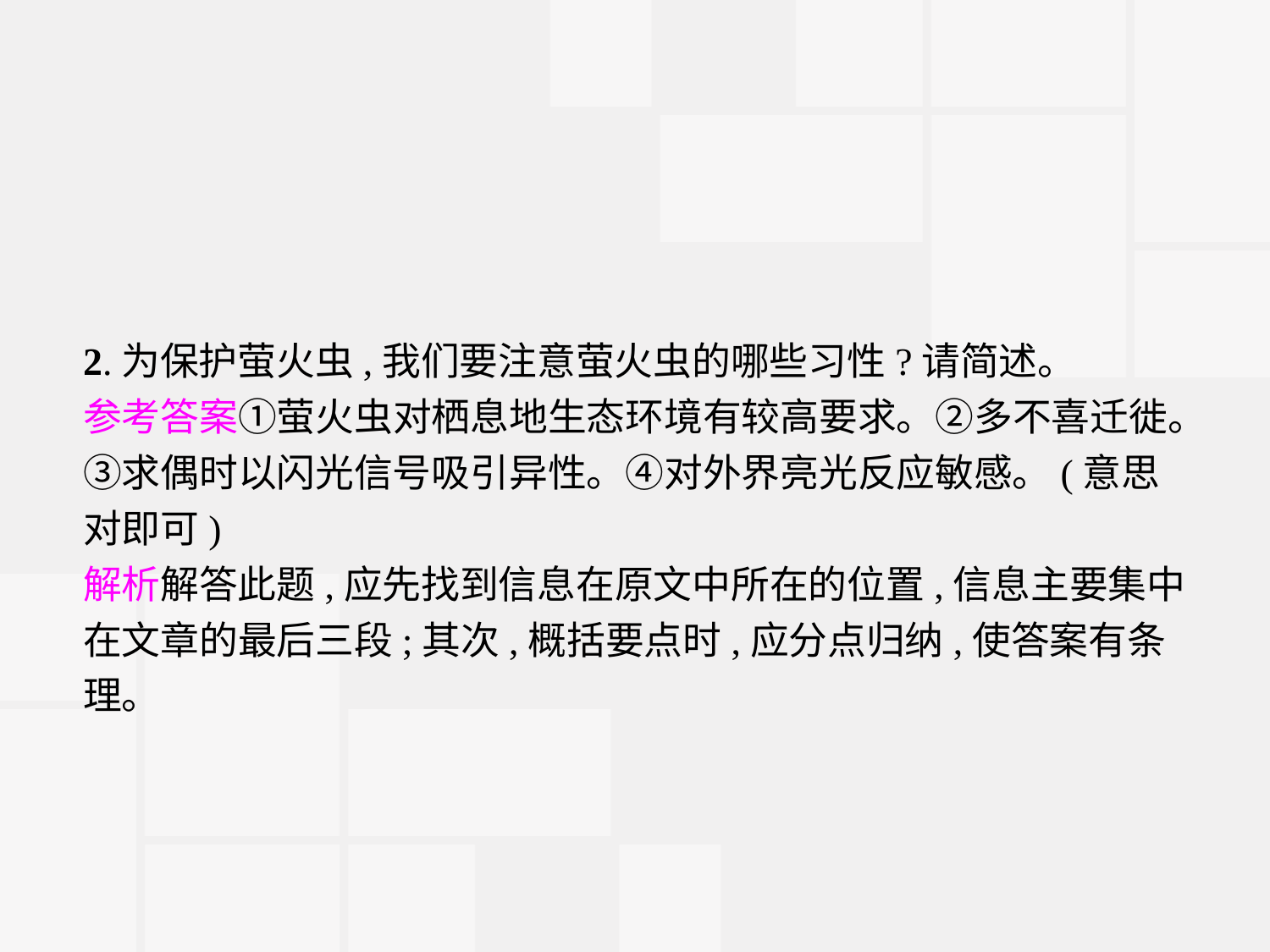

2.为保护萤火虫,我们要注意萤火虫的哪些习性?请简述。
参考答案①萤火虫对栖息地生态环境有较高要求。②多不喜迁徙。③求偶时以闪光信号吸引异性。④对外界亮光反应敏感。(意思对即可)
解析解答此题,应先找到信息在原文中所在的位置,信息主要集中在文章的最后三段;其次,概括要点时,应分点归纳,使答案有条理。